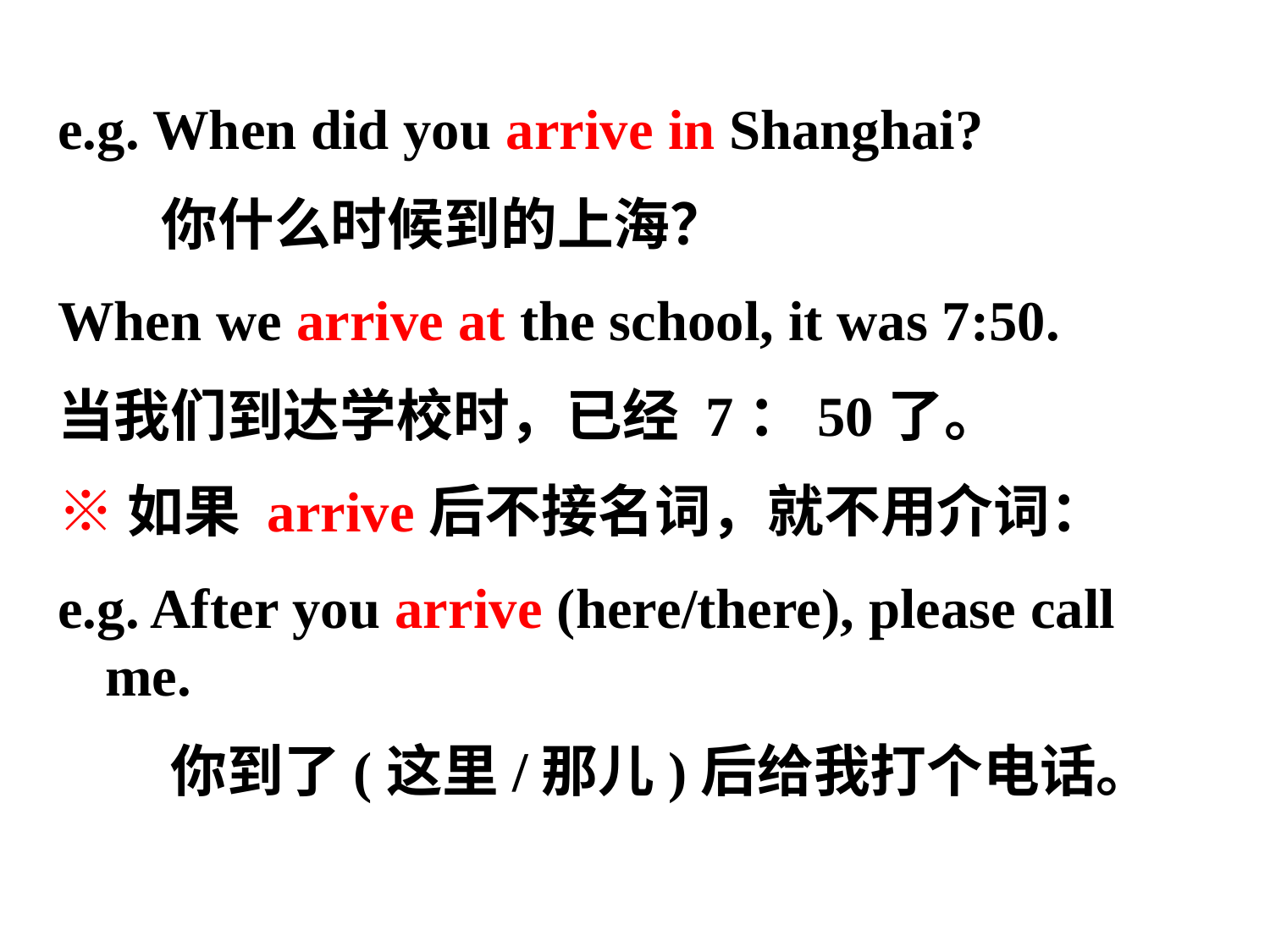

e.g. When did you arrive in Shanghai?
       你什么时候到的上海？
When we arrive at the school, it was 7:50.
当我们到达学校时，已经 7：50了。
※如果 arrive后不接名词，就不用介词：
e.g. After you arrive (here/there), please call me.
　　你到了(这里/那儿)后给我打个电话。